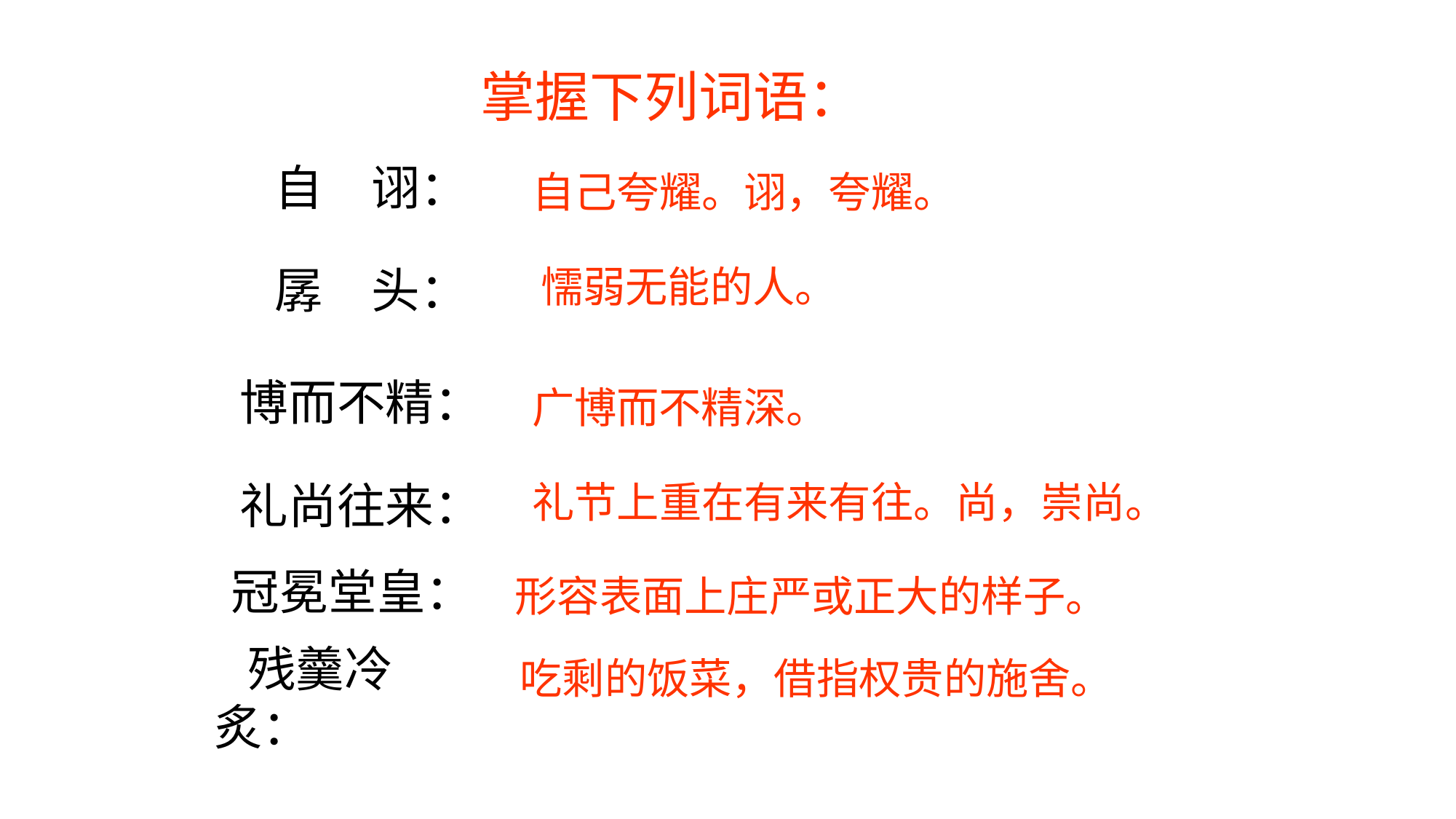

掌握下列词语：
自　诩：
自己夸耀。诩，夸耀。
孱　头：
懦弱无能的人。
博而不精：
广博而不精深。

礼尚往来：
礼节上重在有来有往。尚，崇尚。
冠冕堂皇：
形容表面上庄严或正大的样子。

  残羹冷炙：
吃剩的饭菜，借指权贵的施舍。